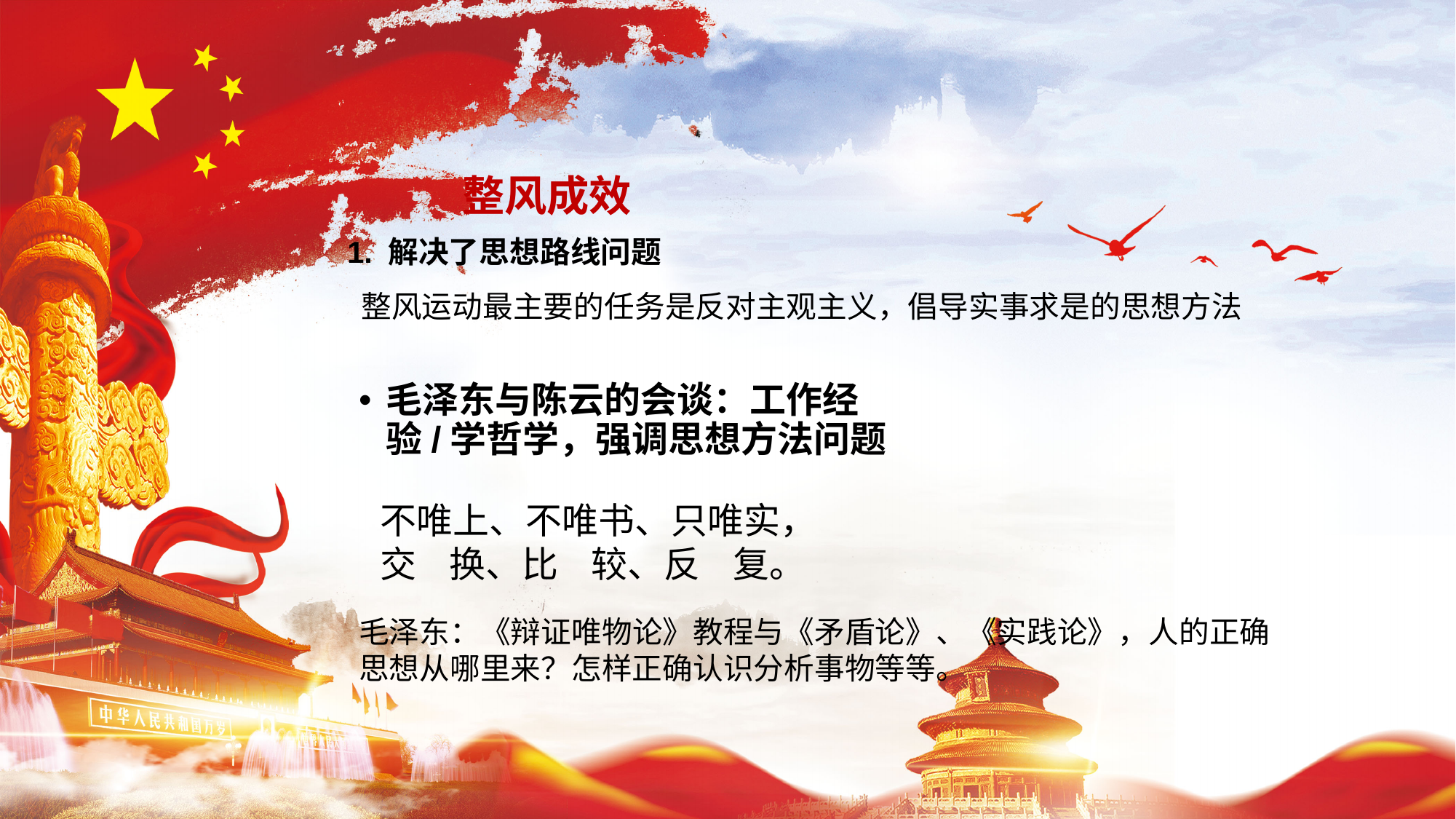

# 整风成效
1. 解决了思想路线问题
 整风运动最主要的任务是反对主观主义，倡导实事求是的思想方法
毛泽东与陈云的会谈：工作经验/学哲学，强调思想方法问题

不唯上、不唯书、只唯实，
交    换、比    较、反    复。
毛泽东：《辩证唯物论》教程与《矛盾论》、《实践论》，人的正确思想从哪里来？怎样正确认识分析事物等等。